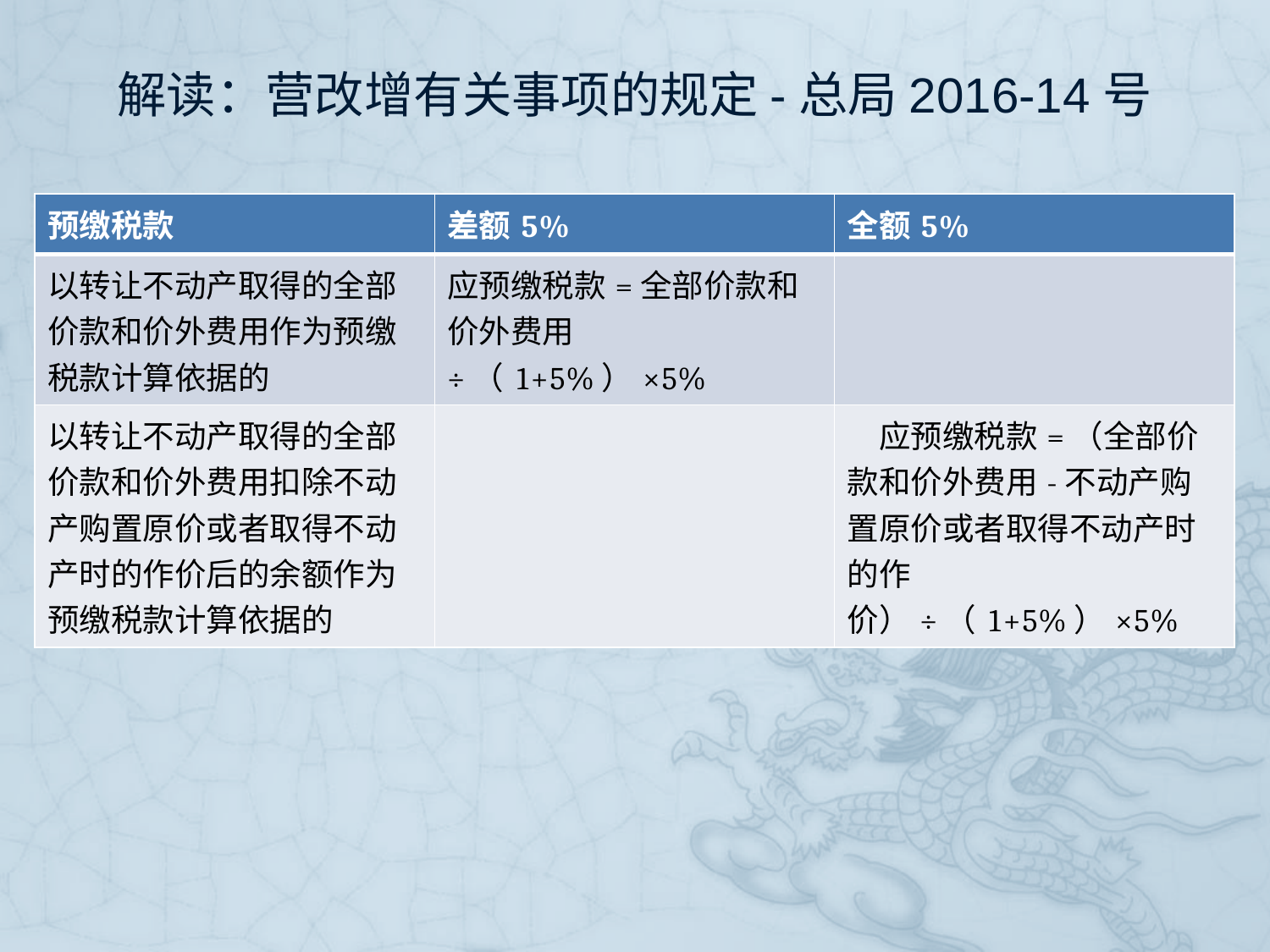

# 解读：营改增有关事项的规定-总局2016-14号

财税〔2016〕36号
| 预缴税款 | 差额5% | 全额5% |
| --- | --- | --- |
| 以转让不动产取得的全部价款和价外费用作为预缴税款计算依据的 | 应预缴税款=全部价款和价外费用÷（1+5%）×5% |  |
| 以转让不动产取得的全部价款和价外费用扣除不动产购置原价或者取得不动产时的作价后的余额作为预缴税款计算依据的 |  | 应预缴税款=（全部价款和价外费用-不动产购置原价或者取得不动产时的作价）÷（1+5%）×5% |